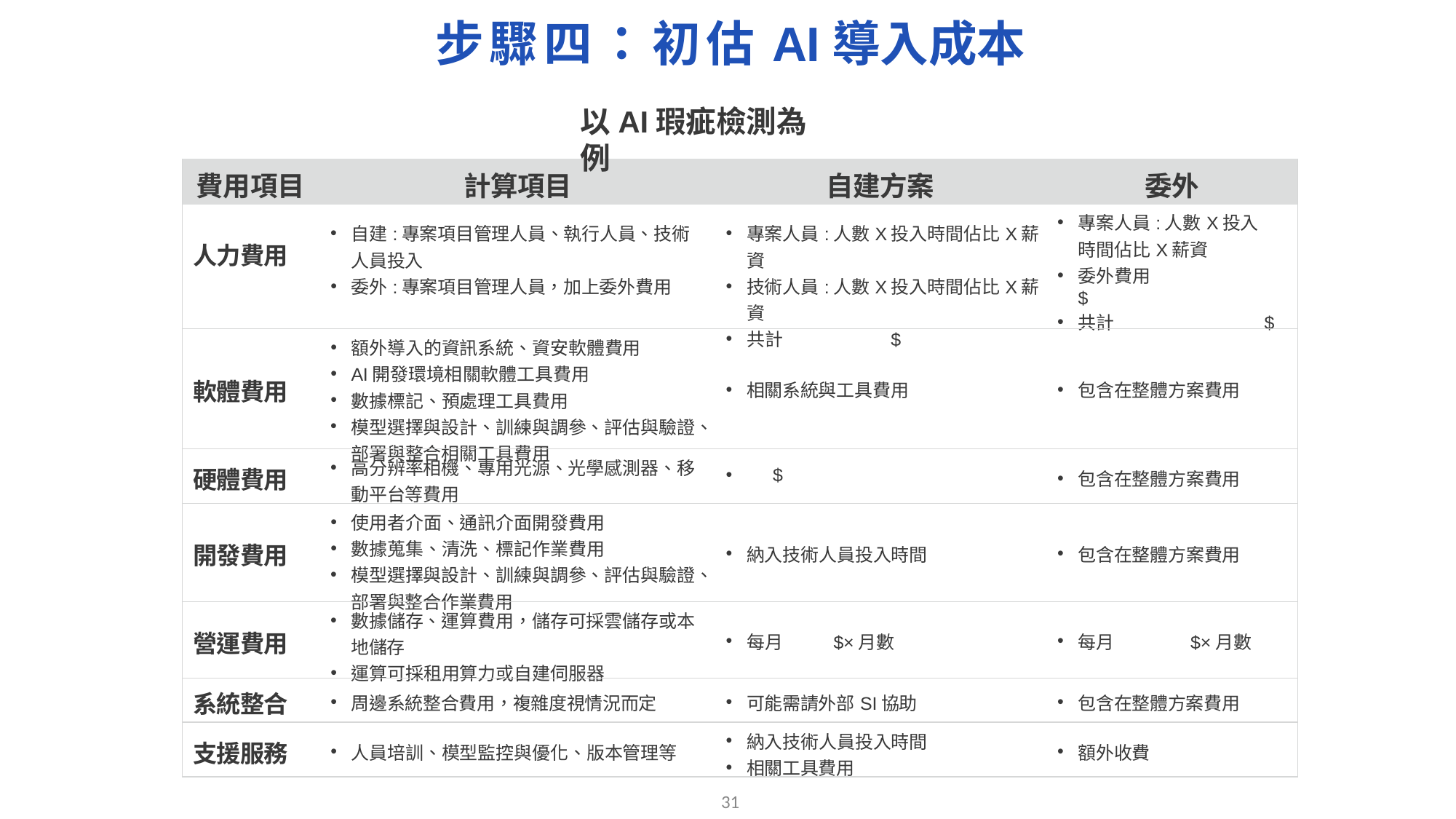

# 步驟四：初估AI導入成本
以AI瑕疵檢測為例
| 費用項目 | 計算項目 | 自建方案 | 委外 |
| --- | --- | --- | --- |
| 人力費用 | 自建:專案項目管理人員、執行人員、技術人員投入 委外:專案項目管理人員，加上委外費用 | 專案人員:人數X投入時間佔比X薪資 技術人員:人數X投入時間佔比X薪資 共計 $ | 專案人員:人數X投入時間佔比X薪資 委外費用 $ 共計 $ |
| 軟體費用 | 額外導入的資訊系統、資安軟體費用 AI開發環境相關軟體工具費用 數據標記、預處理工具費用 模型選擇與設計、訓練與調參、評估與驗證、部署與整合相關工具費用 | 相關系統與工具費用 | 包含在整體方案費用 |
| 硬體費用 | 高分辨率相機、專用光源、光學感測器、移動平台等費用 | $ | 包含在整體方案費用 |
| 開發費用 | 使用者介面、通訊介面開發費用 數據蒐集、清洗、標記作業費用 模型選擇與設計、訓練與調參、評估與驗證、部署與整合作業費用 | 納入技術人員投入時間 | 包含在整體方案費用 |
| 營運費用 | 數據儲存、運算費用，儲存可採雲儲存或本地儲存 運算可採租用算力或自建伺服器 | 每月 $×月數 | 每月 $×月數 |
| 系統整合 | 周邊系統整合費用，複雜度視情況而定 | 可能需請外部SI協助 | 包含在整體方案費用 |
| 支援服務 | 人員培訓、模型監控與優化、版本管理等 | 納入技術人員投入時間 相關工具費用 | 額外收費 |
31